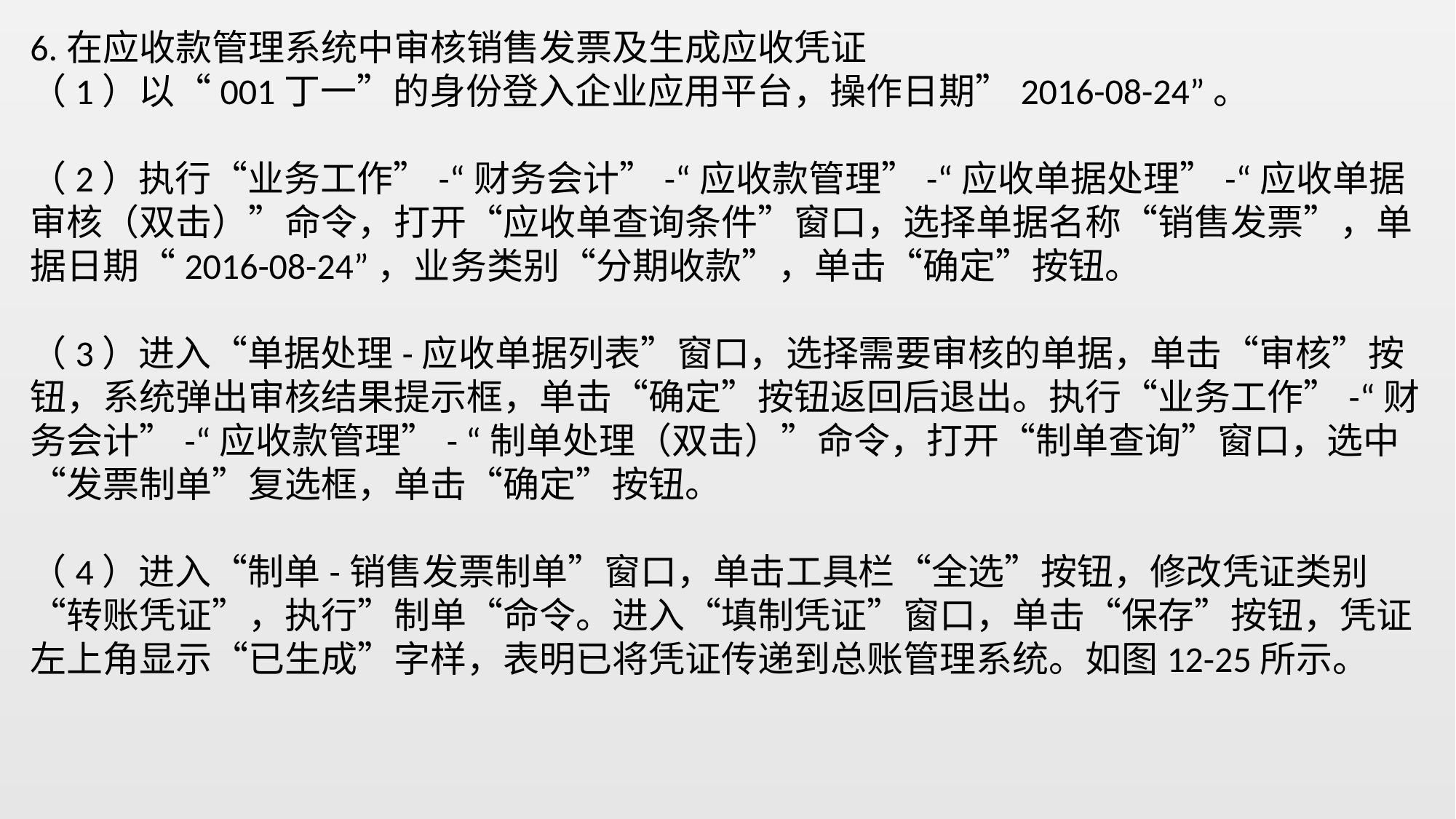

6.在应收款管理系统中审核销售发票及生成应收凭证
（1）以“001丁一”的身份登入企业应用平台，操作日期”2016-08-24”。

（2）执行“业务工作”-“财务会计”-“应收款管理”-“应收单据处理”-“应收单据审核（双击）”命令，打开“应收单查询条件”窗口，选择单据名称“销售发票”，单据日期“2016-08-24”，业务类别“分期收款”，单击“确定”按钮。

（3）进入“单据处理-应收单据列表”窗口，选择需要审核的单据，单击“审核”按钮，系统弹出审核结果提示框，单击“确定”按钮返回后退出。执行“业务工作”-“财务会计”-“应收款管理”- “制单处理（双击）”命令，打开“制单查询”窗口，选中“发票制单”复选框，单击“确定”按钮。

（4）进入“制单-销售发票制单”窗口，单击工具栏“全选”按钮，修改凭证类别“转账凭证”，执行”制单“命令。进入“填制凭证”窗口，单击“保存”按钮，凭证左上角显示“已生成”字样，表明已将凭证传递到总账管理系统。如图12-25所示。